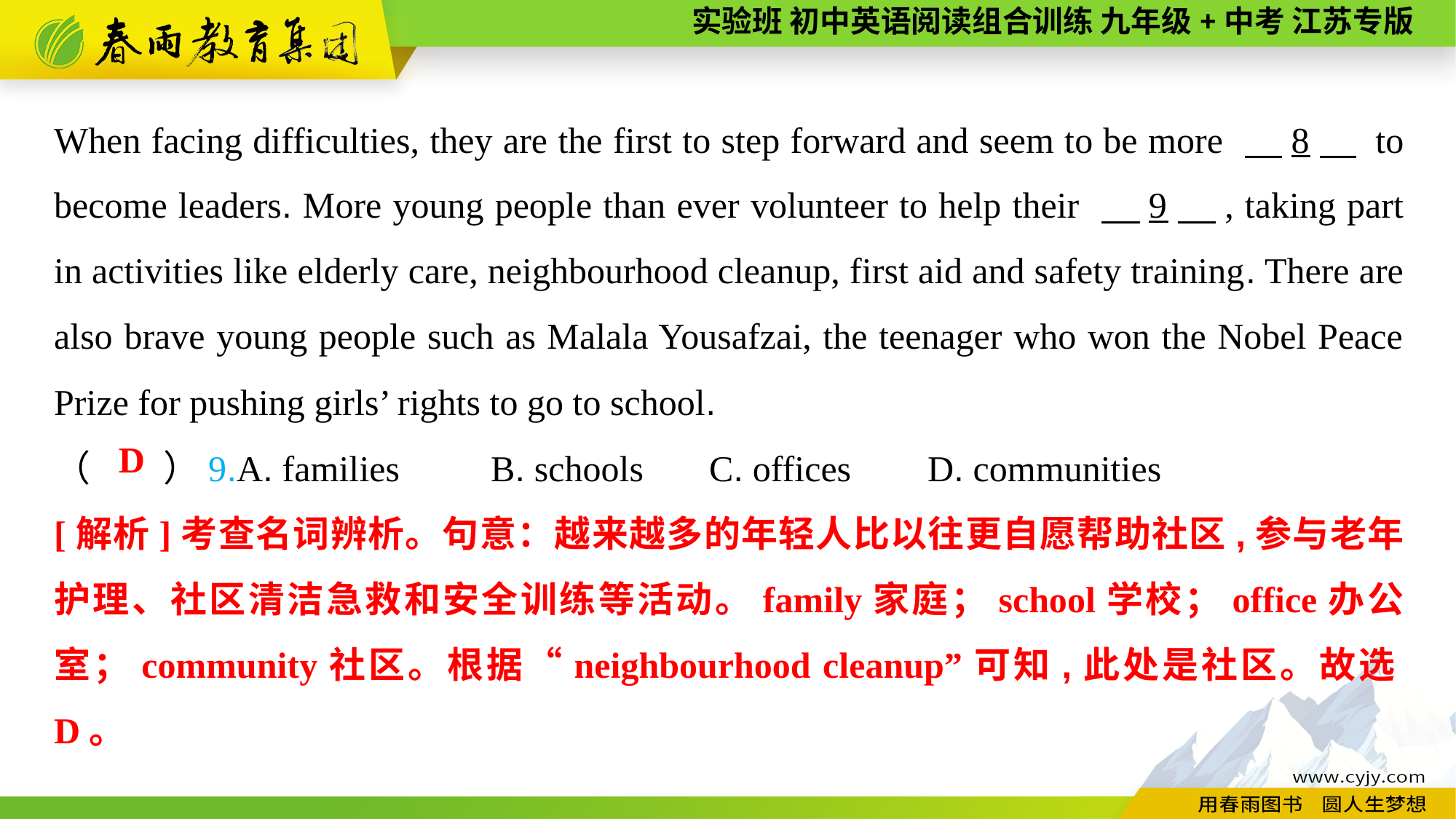

When facing difficulties, they are the first to step forward and seem to be more 　8　 to become leaders. More young people than ever volunteer to help their 　9　, taking part in activities like elderly care, neighbourhood cleanup, first aid and safety training. There are also brave young people such as Malala Yousafzai, the teenager who won the Nobel Peace Prize for pushing girls’ rights to go to school.
（　　）9.A. families	B. schools	C. offices	D. communities
D
[解析]考查名词辨析。句意：越来越多的年轻人比以往更自愿帮助社区,参与老年护理、社区清洁急救和安全训练等活动。family家庭；school学校；office办公室；community社区。根据“neighbourhood cleanup”可知,此处是社区。故选D。